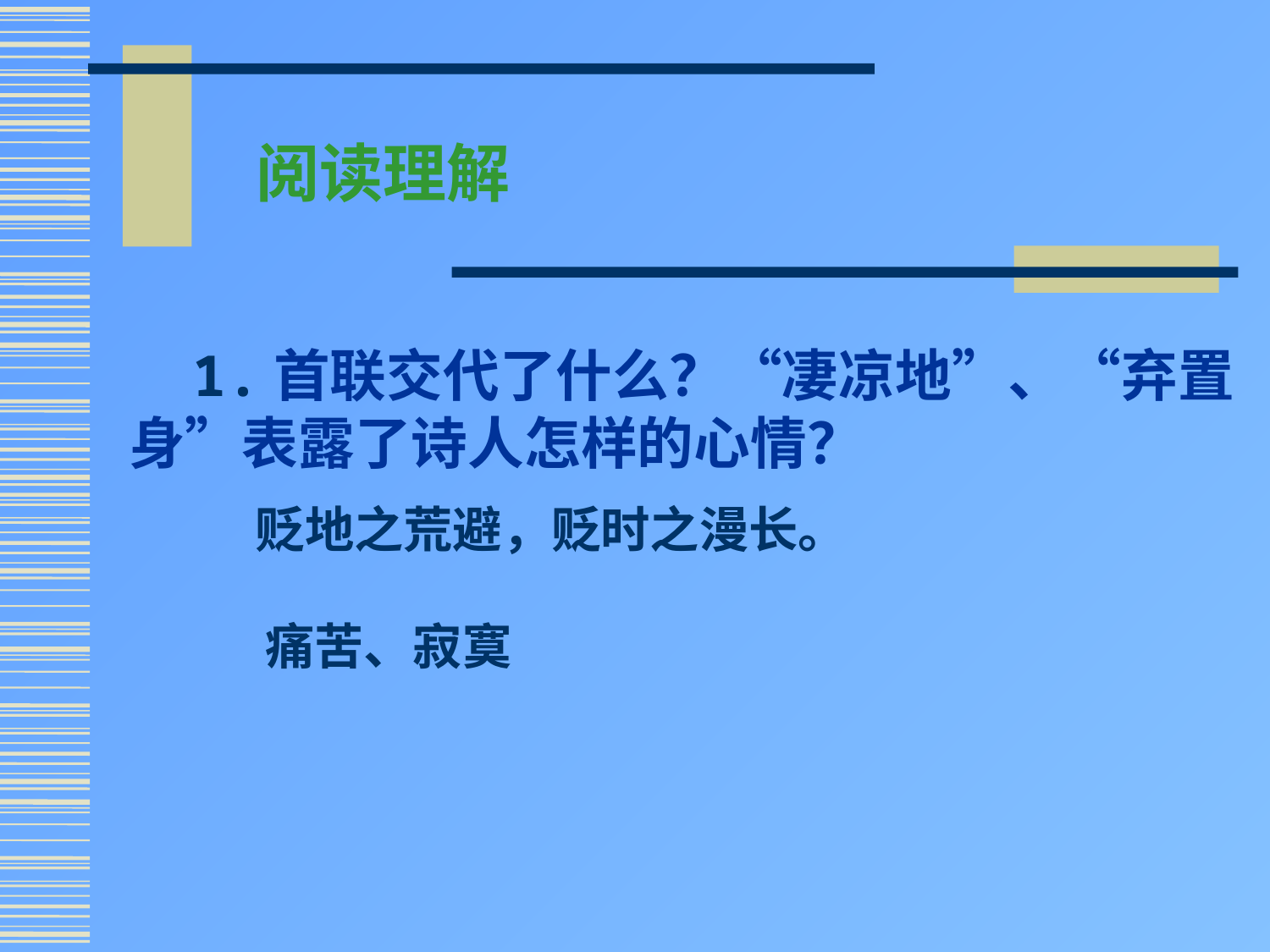

阅读理解
      1.首联交代了什么？“凄凉地”、“弃置身”表露了诗人怎样的心情？
贬地之荒避，贬时之漫长。
痛苦、寂寞